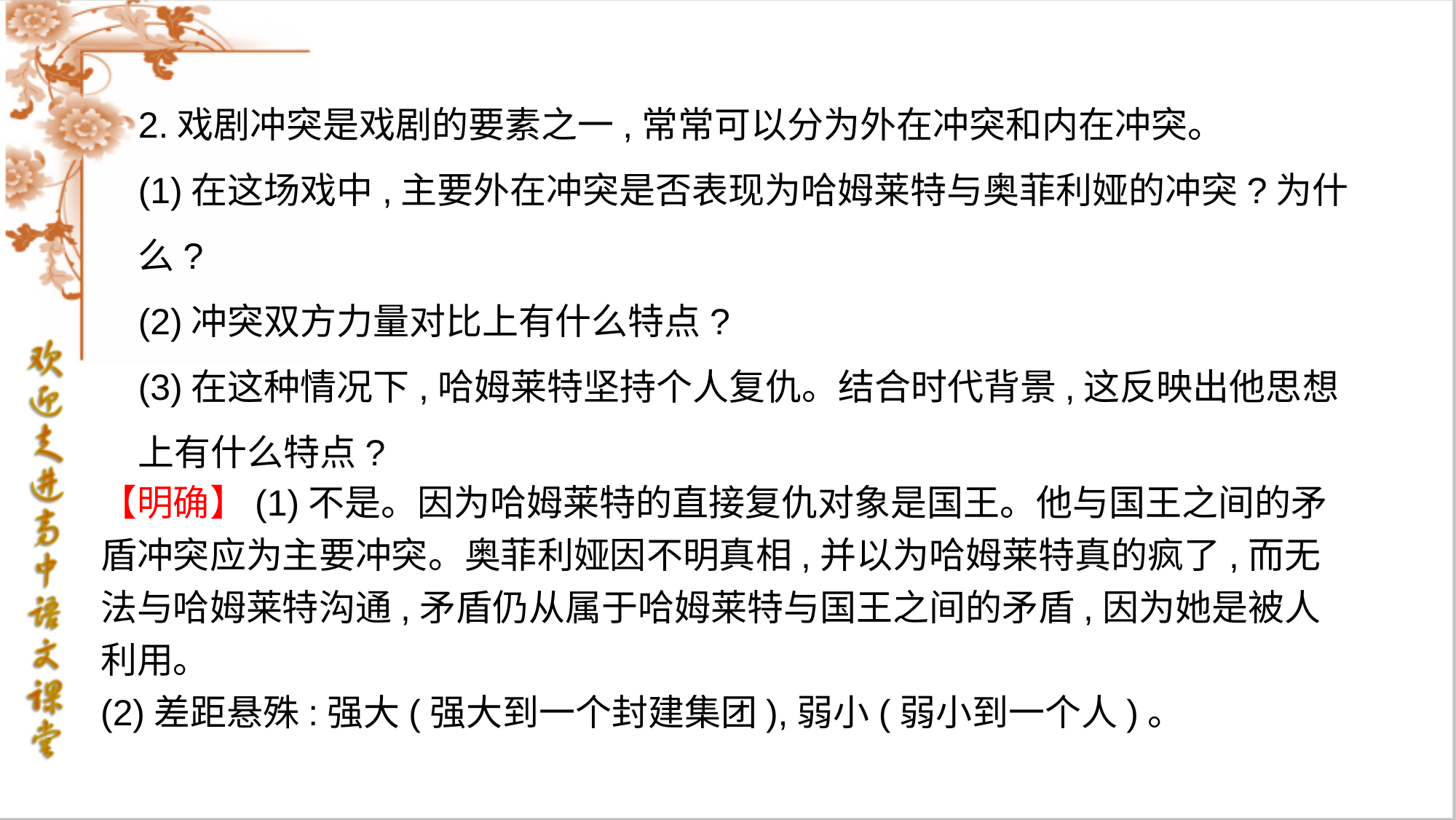

2.戏剧冲突是戏剧的要素之一,常常可以分为外在冲突和内在冲突。
(1)在这场戏中,主要外在冲突是否表现为哈姆莱特与奥菲利娅的冲突?为什么?
(2)冲突双方力量对比上有什么特点?
(3)在这种情况下,哈姆莱特坚持个人复仇。结合时代背景,这反映出他思想上有什么特点?
【明确】(1)不是。因为哈姆莱特的直接复仇对象是国王。他与国王之间的矛盾冲突应为主要冲突。奥菲利娅因不明真相,并以为哈姆莱特真的疯了,而无法与哈姆莱特沟通,矛盾仍从属于哈姆莱特与国王之间的矛盾,因为她是被人利用。
(2)差距悬殊:强大(强大到一个封建集团),弱小(弱小到一个人)。